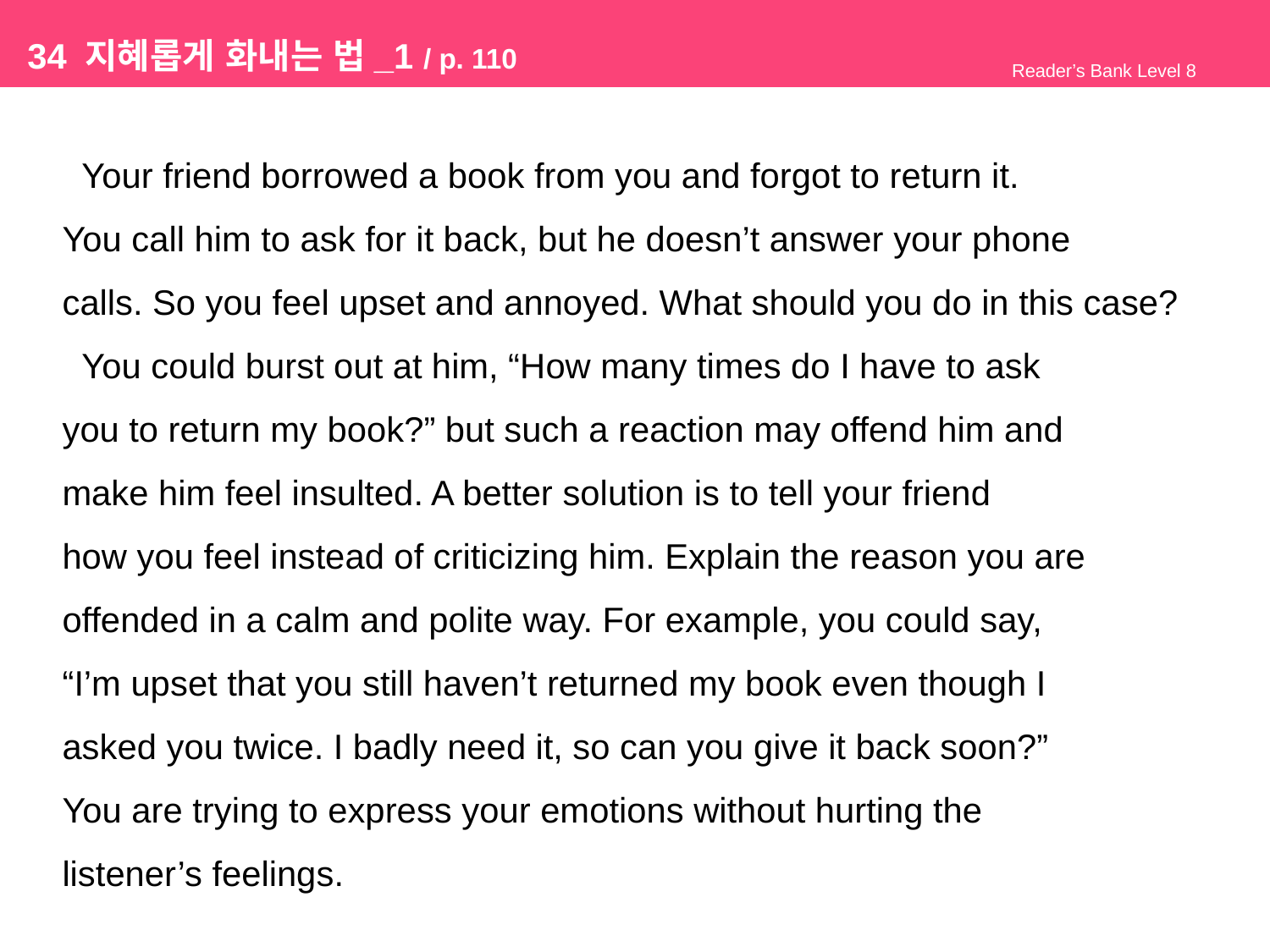

# 34 지혜롭게 화내는 법_1 / p. 110
Reader’s Bank Level 8

  Your friend borrowed a book from you and forgot to return it.
You call him to ask for it back, but he doesn’t answer your phone
calls. So you feel upset and annoyed. What should you do in this case?
  You could burst out at him, “How many times do I have to ask
you to return my book?” but such a reaction may offend him and
make him feel insulted. A better solution is to tell your friend
how you feel instead of criticizing him. Explain the reason you are
offended in a calm and polite way. For example, you could say,
“I’m upset that you still haven’t returned my book even though I
asked you twice. I badly need it, so can you give it back soon?”
You are trying to express your emotions without hurting the
listener’s feelings.